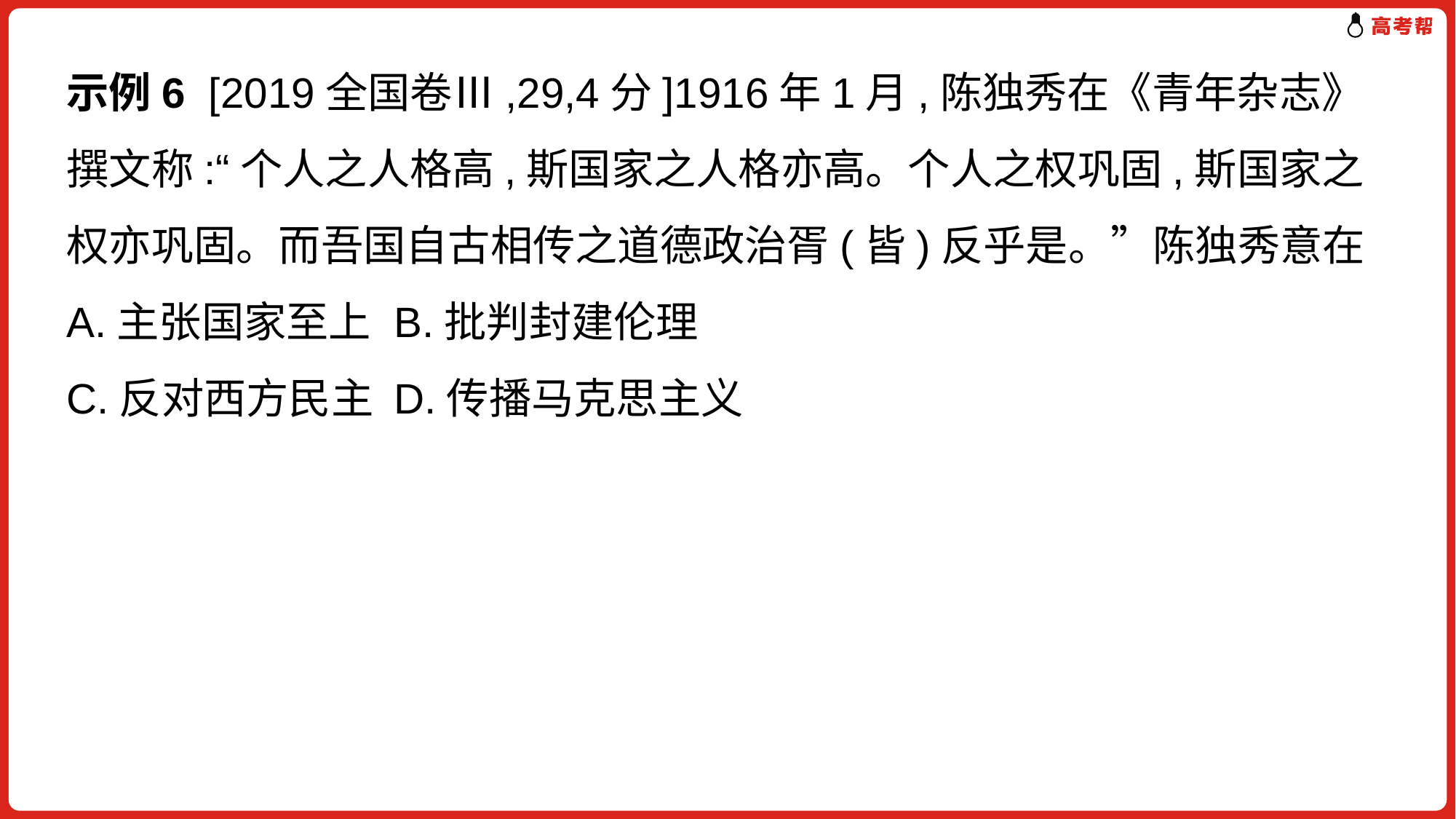

示例6  [2019全国卷Ⅲ,29,4分]1916年1月,陈独秀在《青年杂志》撰文称:“个人之人格高,斯国家之人格亦高。个人之权巩固,斯国家之权亦巩固。而吾国自古相传之道德政治胥(皆)反乎是。”陈独秀意在
A.主张国家至上	B.批判封建伦理
C.反对西方民主	D.传播马克思主义